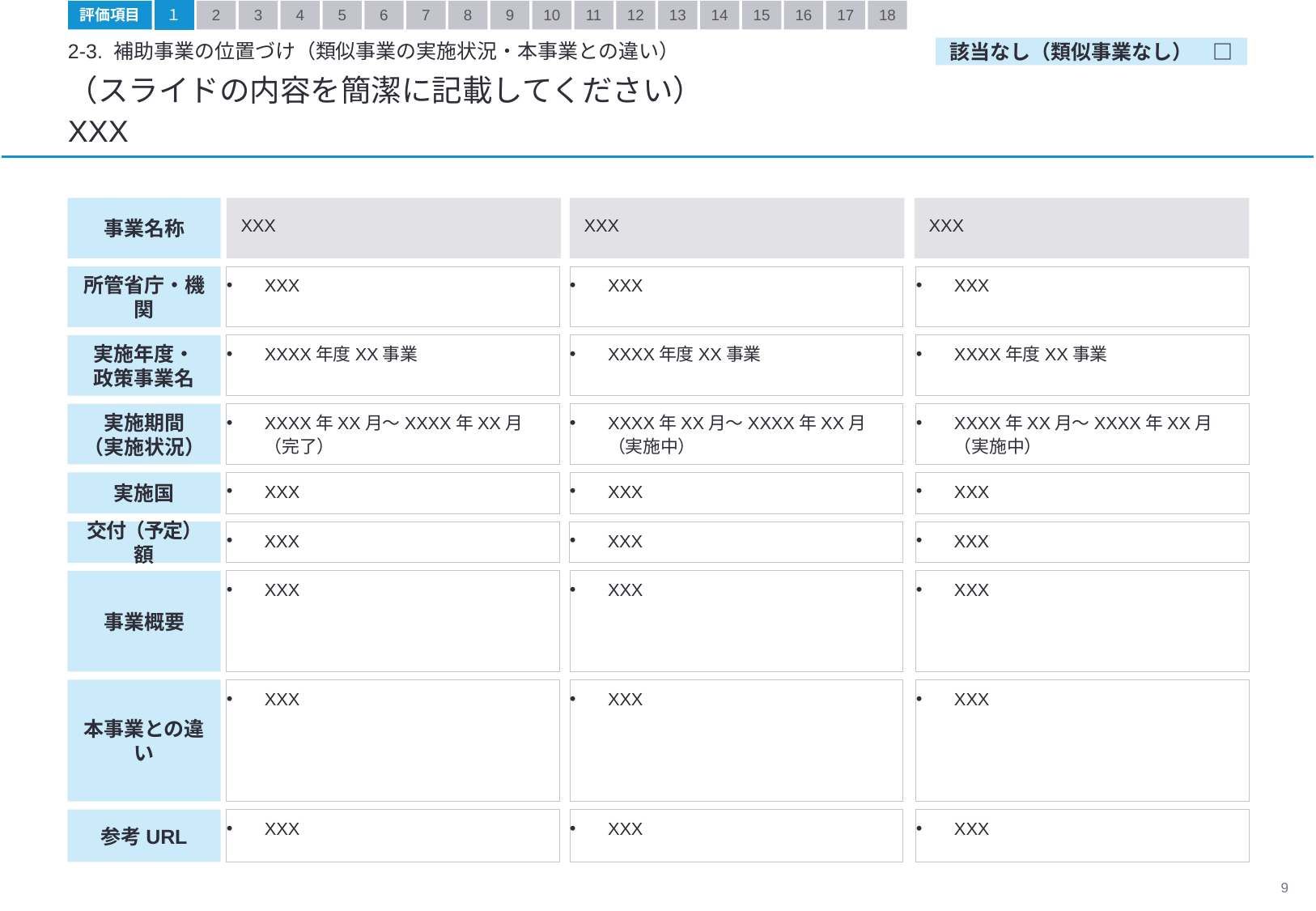

評価項目
１
2
3
4
5
6
7
8
9
10
11
12
13
14
15
16
17
18
2-3. 補助事業の位置づけ（類似事業の実施状況・本事業との違い）
該当なし（類似事業なし）　□
（スライドの内容を簡潔に記載してください）
XXX
事業名称
XXX
XXX
XXX
所管省庁・機関
XXX
XXX
XXX
実施年度・
政策事業名
XXXX年度XX事業
XXXX年度XX事業
XXXX年度XX事業
実施期間
（実施状況）
XXXX年XX月～XXXX年XX月
（完了）
XXXX年XX月～XXXX年XX月
（実施中）
XXXX年XX月～XXXX年XX月
（実施中）

実施国
XXX
XXX
XXX
交付（予定）額
XXX
XXX
XXX
事業概要
XXX
XXX
XXX
本事業との違い
XXX
XXX
XXX
参考URL
XXX
XXX
XXX